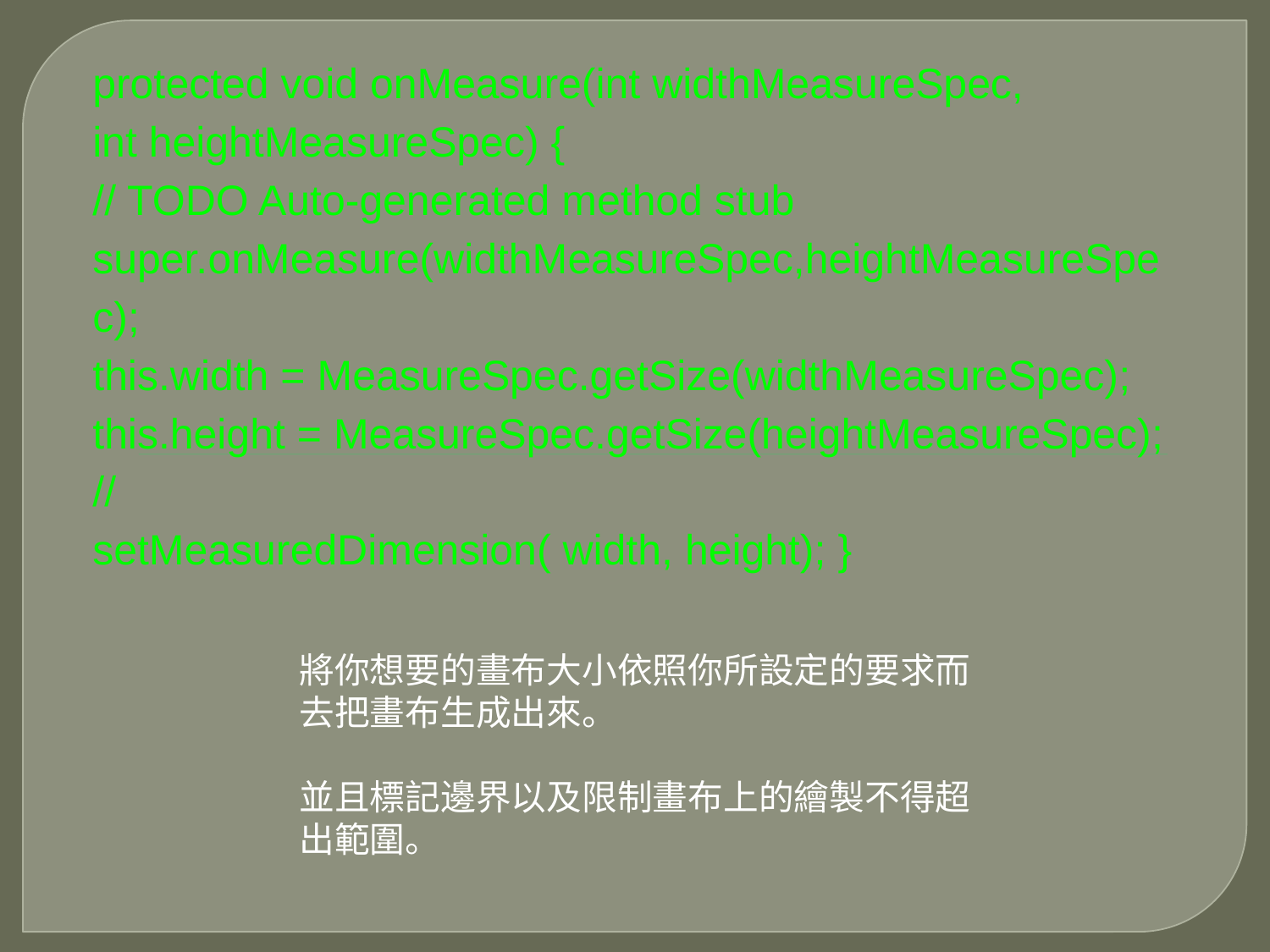

# protected void onMeasure(int widthMeasureSpec, int heightMeasureSpec) {
// TODO Auto-generated method stub  super.onMeasure(widthMeasureSpec,heightMeasureSpec);
this.width = MeasureSpec.getSize(widthMeasureSpec);
this.height = MeasureSpec.getSize(heightMeasureSpec);
//
setMeasuredDimension( width, height); }
將你想要的畫布大小依照你所設定的要求而去把畫布生成出來。

並且標記邊界以及限制畫布上的繪製不得超出範圍。